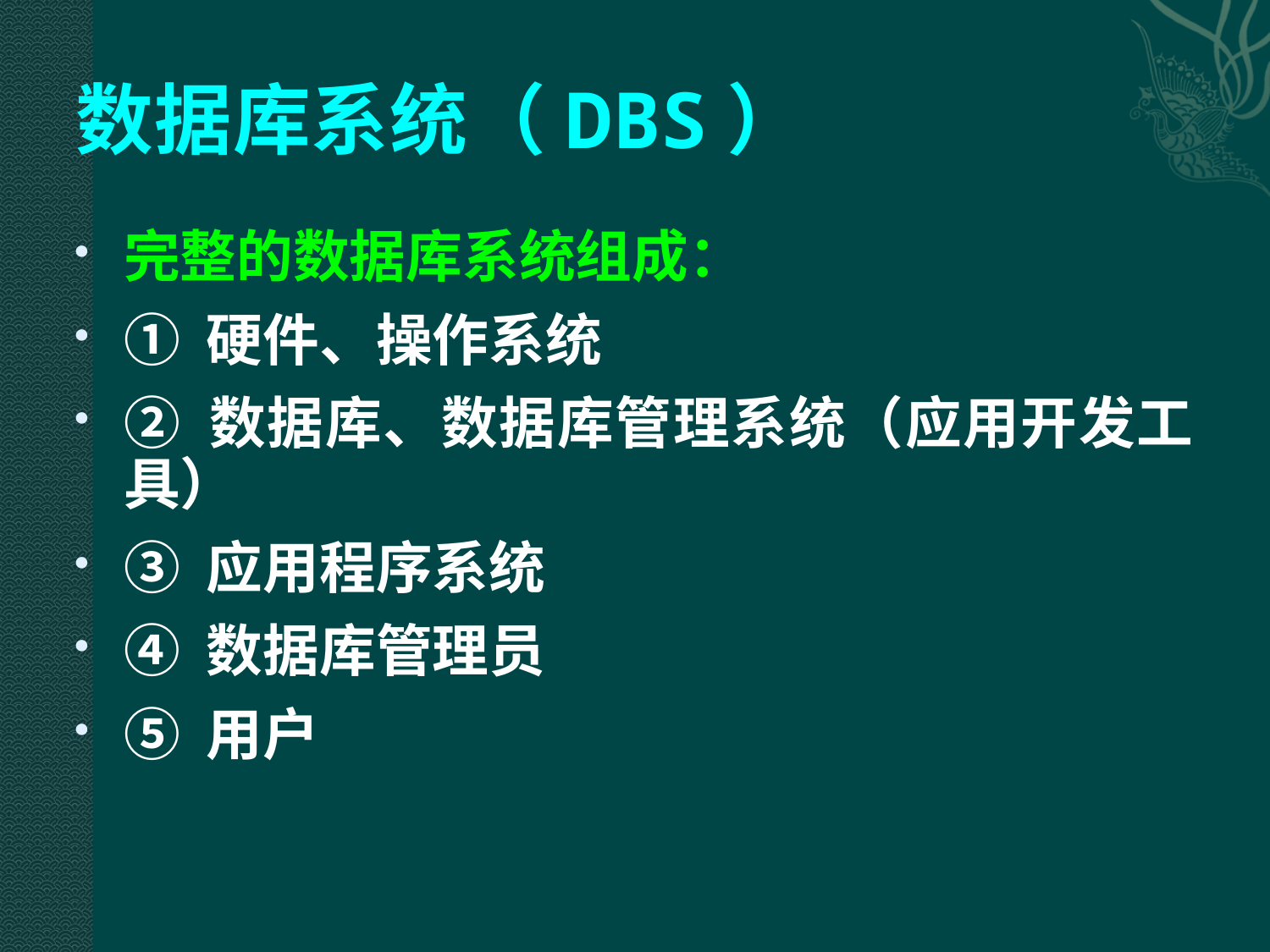

# 数据库系统（DBS）
完整的数据库系统组成：
① 硬件、操作系统
② 数据库、数据库管理系统（应用开发工具）
③ 应用程序系统
④ 数据库管理员
⑤ 用户